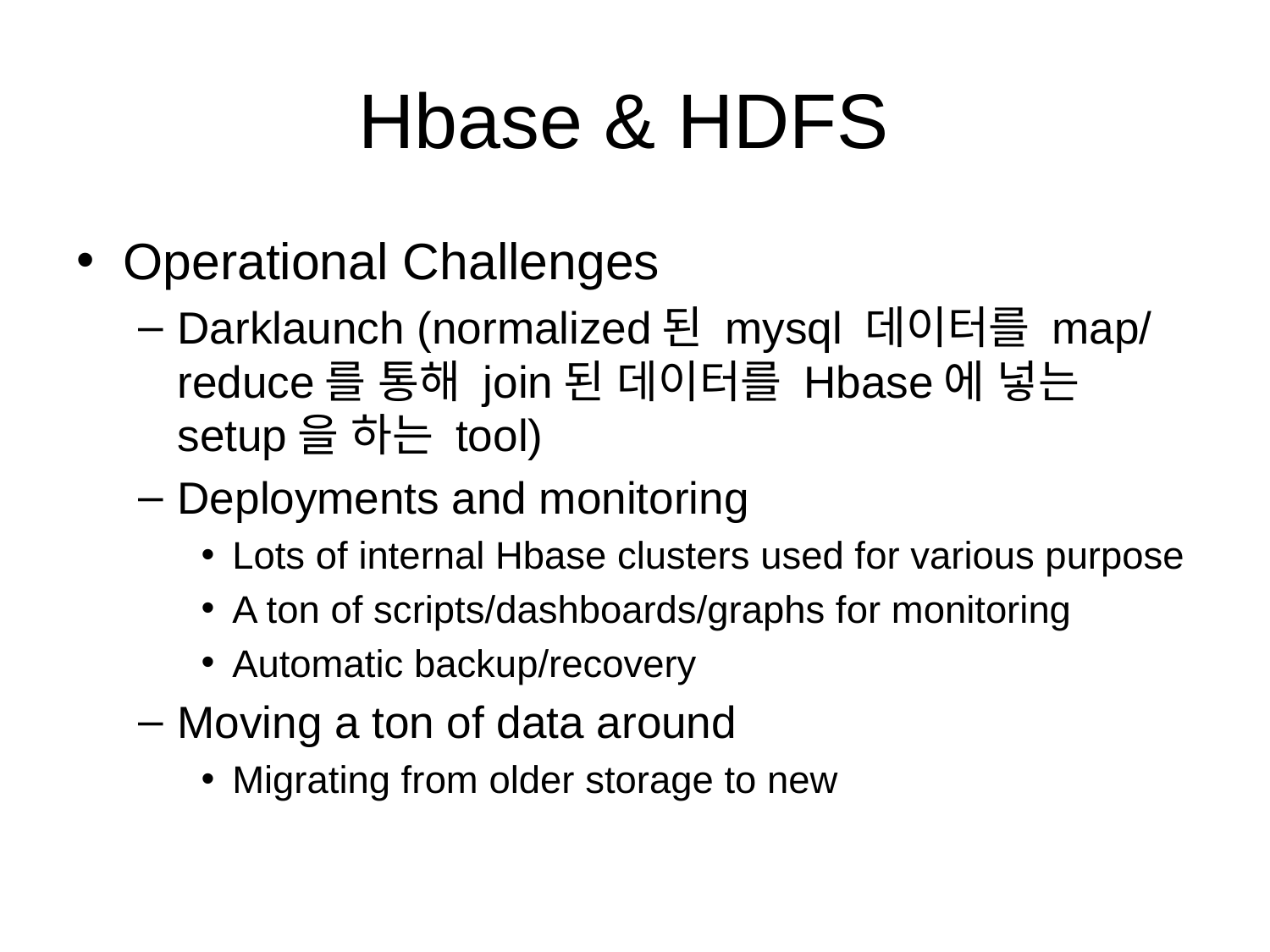

# Hbase & HDFS
Operational Challenges
Darklaunch (normalized된 mysql 데이터를 map/reduce를 통해 join된 데이터를 Hbase에 넣는 setup을 하는 tool)
Deployments and monitoring
Lots of internal Hbase clusters used for various purpose
A ton of scripts/dashboards/graphs for monitoring
Automatic backup/recovery
Moving a ton of data around
Migrating from older storage to new